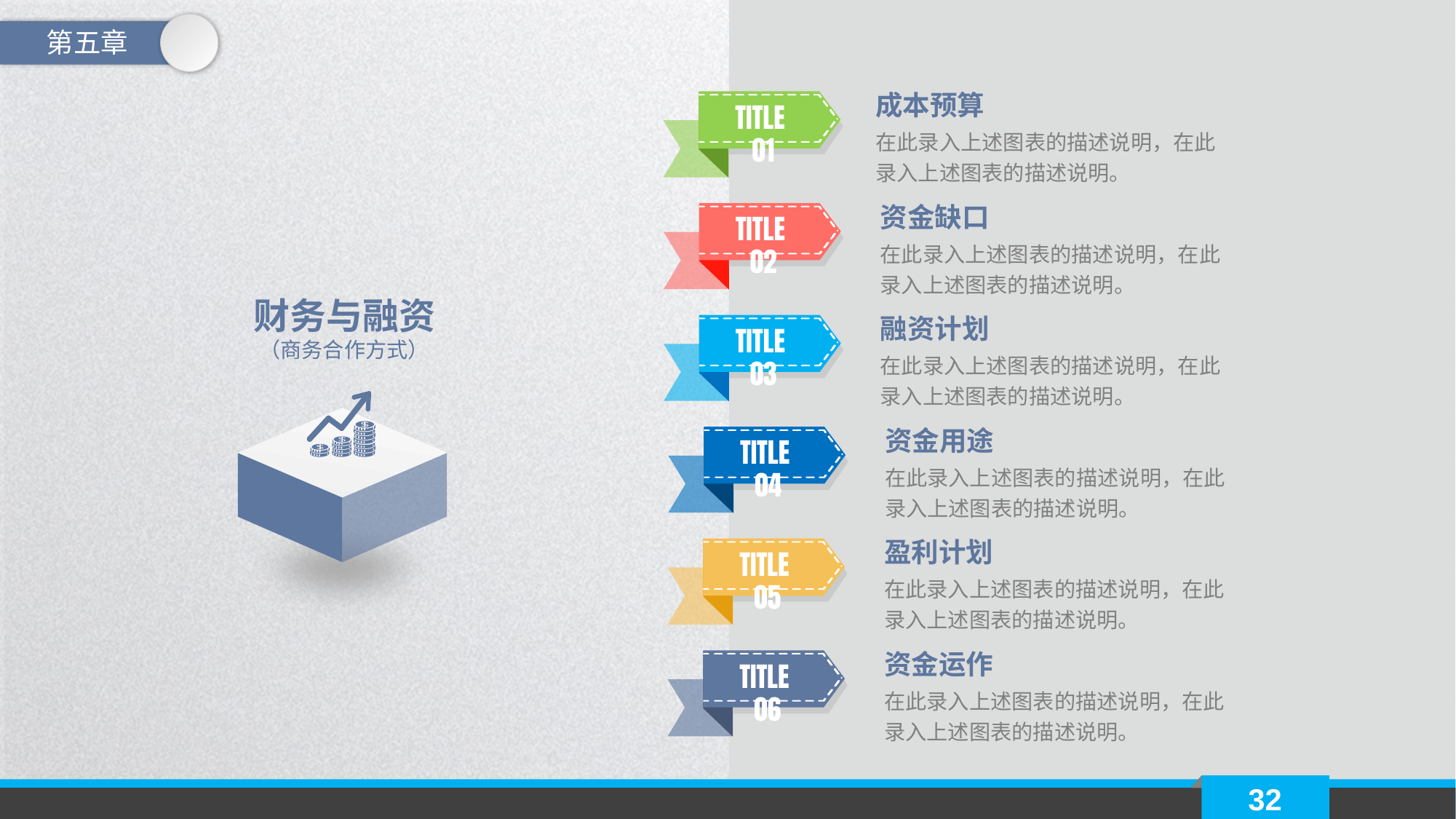

第五章

成本预算

TITLE  01
在此录入上述图表的描述说明，在此录入上述图表的描述说明。
资金缺口

TITLE  02
在此录入上述图表的描述说明，在此录入上述图表的描述说明。
财务与融资
（商务合作方式）
融资计划

TITLE  03
在此录入上述图表的描述说明，在此录入上述图表的描述说明。

资金用途

TITLE  04

在此录入上述图表的描述说明，在此录入上述图表的描述说明。
盈利计划

TITLE  05
在此录入上述图表的描述说明，在此录入上述图表的描述说明。
资金运作

TITLE  06
在此录入上述图表的描述说明，在此录入上述图表的描述说明。

32

延时符